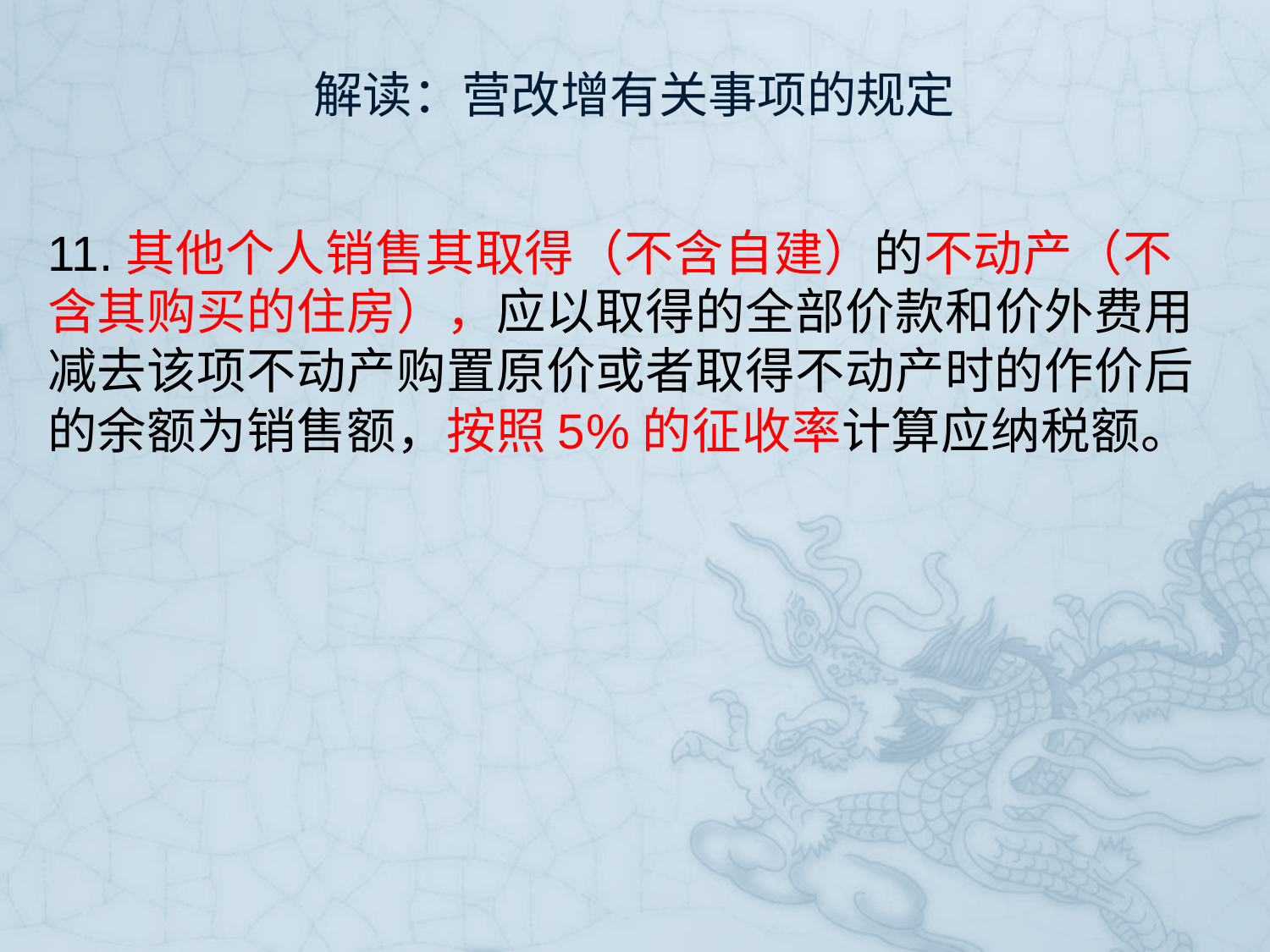

# 解读：营改增有关事项的规定

11.其他个人销售其取得（不含自建）的不动产（不含其购买的住房），应以取得的全部价款和价外费用减去该项不动产购置原价或者取得不动产时的作价后的余额为销售额，按照5%的征收率计算应纳税额。